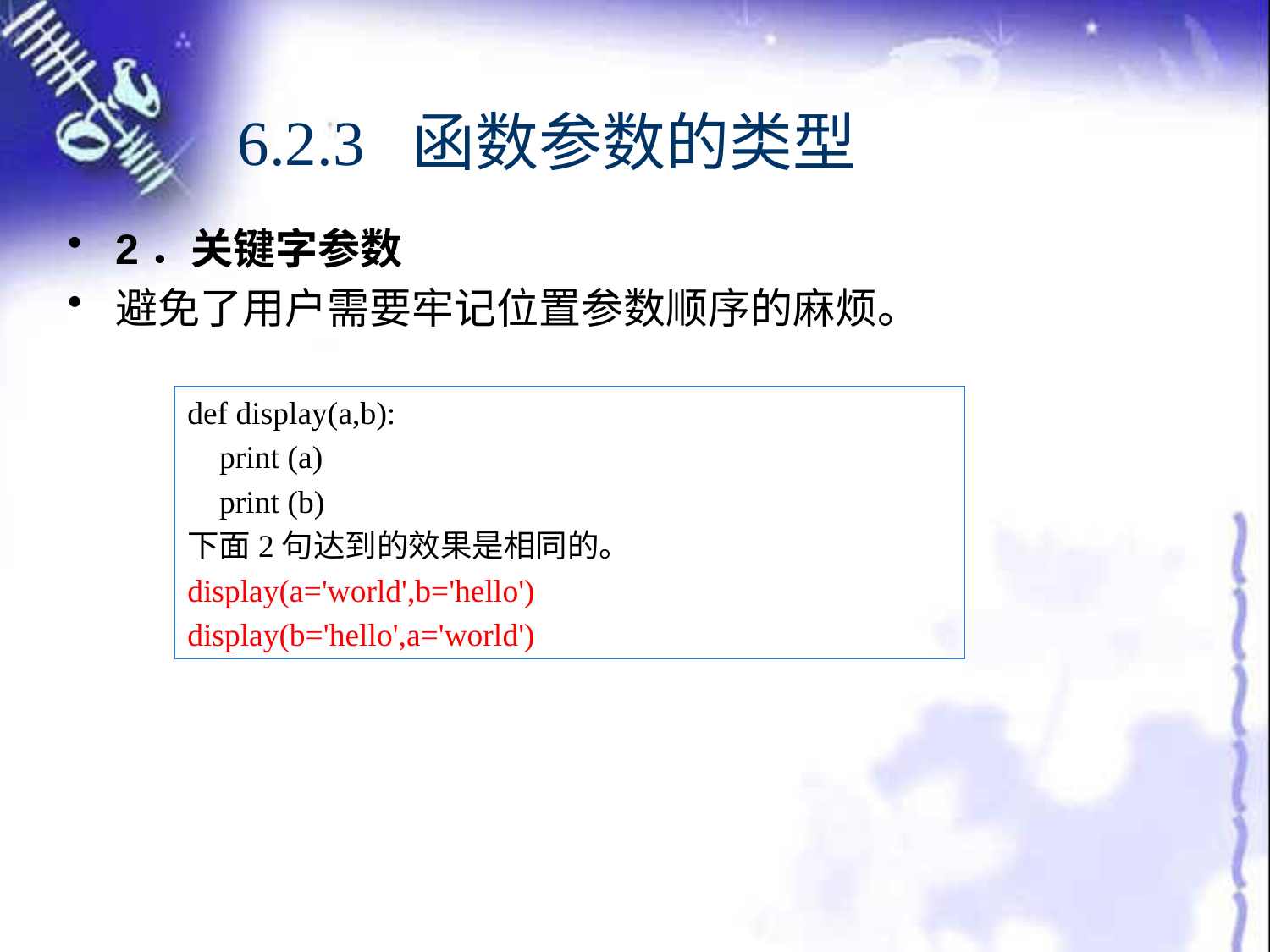

# 6.2.3  函数参数的类型
2．关键字参数
避免了用户需要牢记位置参数顺序的麻烦。
def display(a,b):
    print (a)
    print (b)
下面2句达到的效果是相同的。
display(a='world',b='hello')
display(b='hello',a='world')